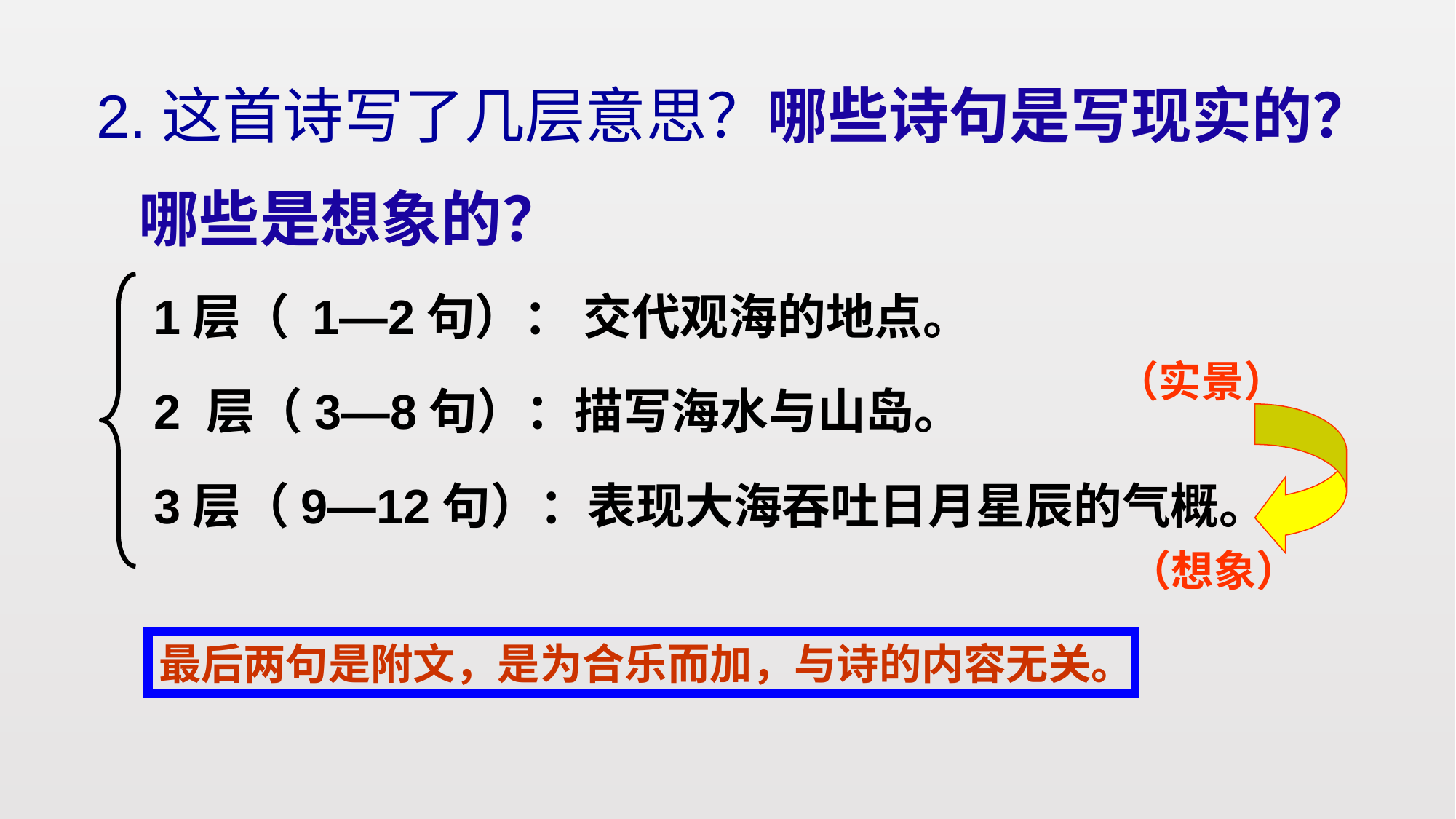

2.这首诗写了几层意思？哪些诗句是写现实的？
  哪些是想象的？

1层（ 1—2句）： 交代观海的地点。
（实景）
2 层（3—8句）：描写海水与山岛。

3层（9—12句）：表现大海吞吐日月星辰的气概。

（想象）
最后两句是附文，是为合乐而加，与诗的内容无关。